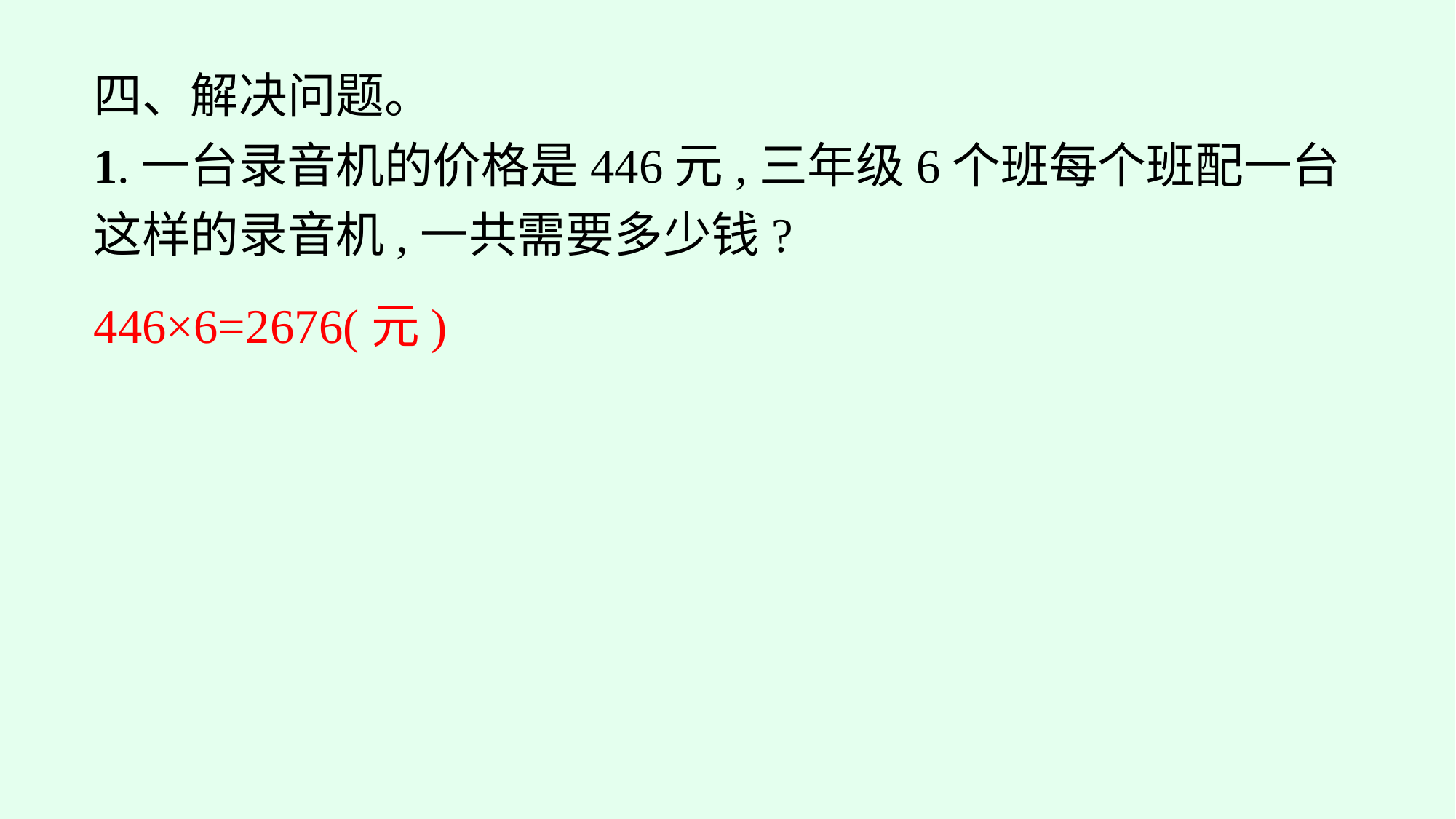

四、解决问题。
1.一台录音机的价格是446元,三年级6个班每个班配一台这样的录音机,一共需要多少钱?
446×6=2676(元)